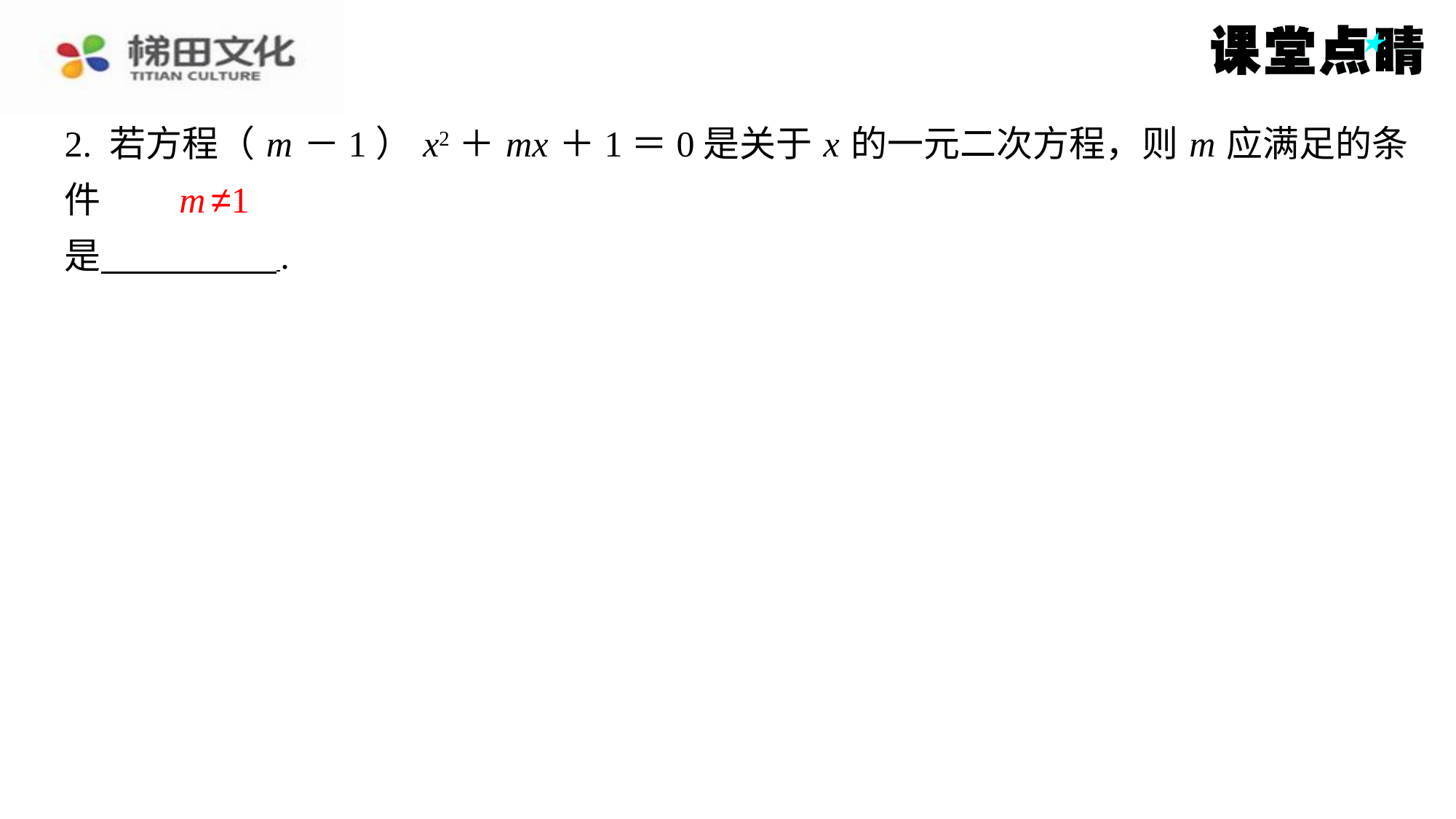

2. 若方程（ m －1） x2＋ mx ＋1＝0是关于 x 的一元二次方程，则 m 应满足的条件
是                           ⁠.
m ≠1